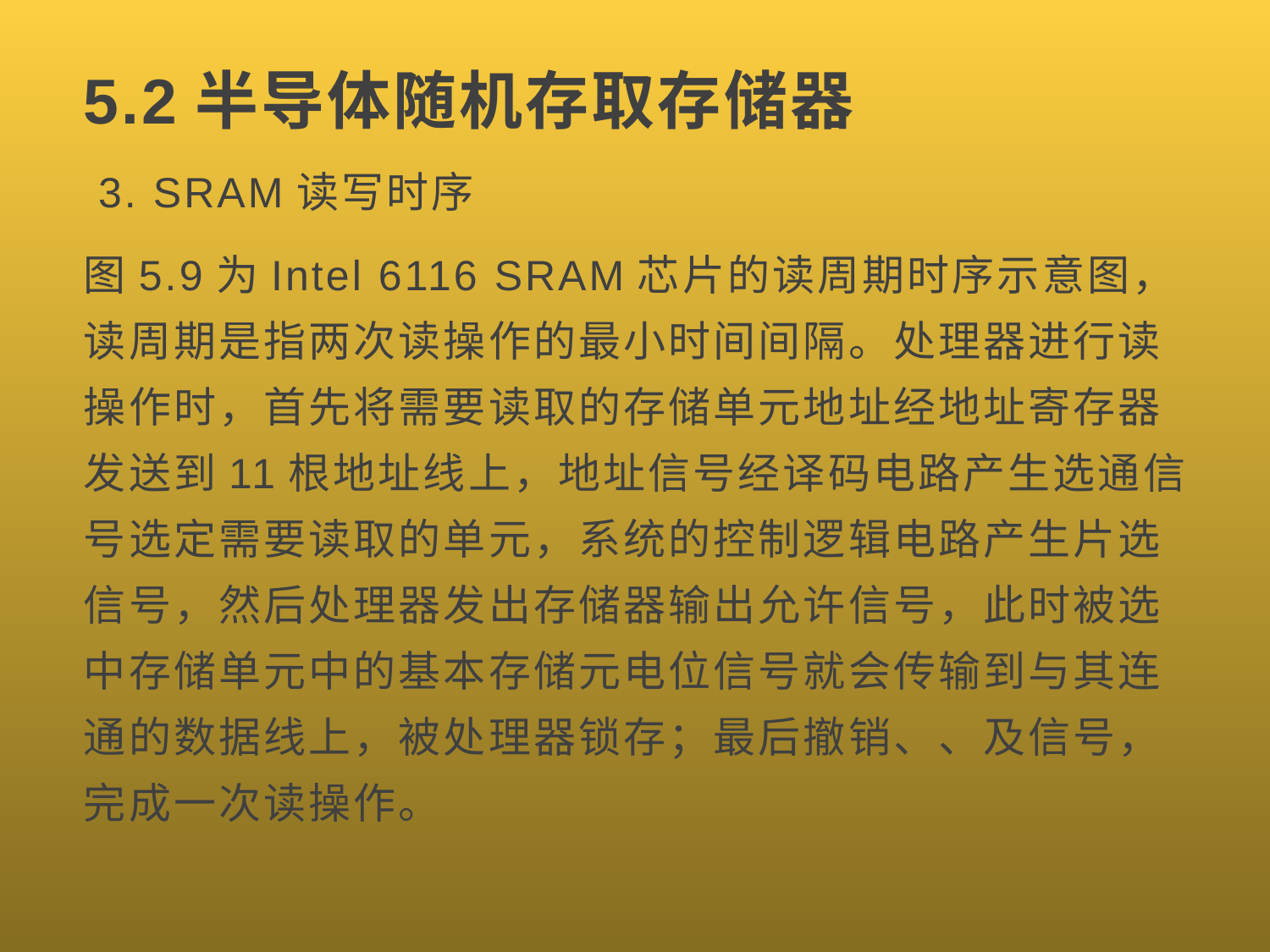

# 5.2半导体随机存取存储器
 3. SRAM读写时序
图5.9为Intel 6116 SRAM芯片的读周期时序示意图，读周期是指两次读操作的最小时间间隔。处理器进行读操作时，首先将需要读取的存储单元地址经地址寄存器发送到11根地址线上，地址信号经译码电路产生选通信号选定需要读取的单元，系统的控制逻辑电路产生片选信号，然后处理器发出存储器输出允许信号，此时被选中存储单元中的基本存储元电位信号就会传输到与其连通的数据线上，被处理器锁存；最后撤销、、及信号，完成一次读操作。